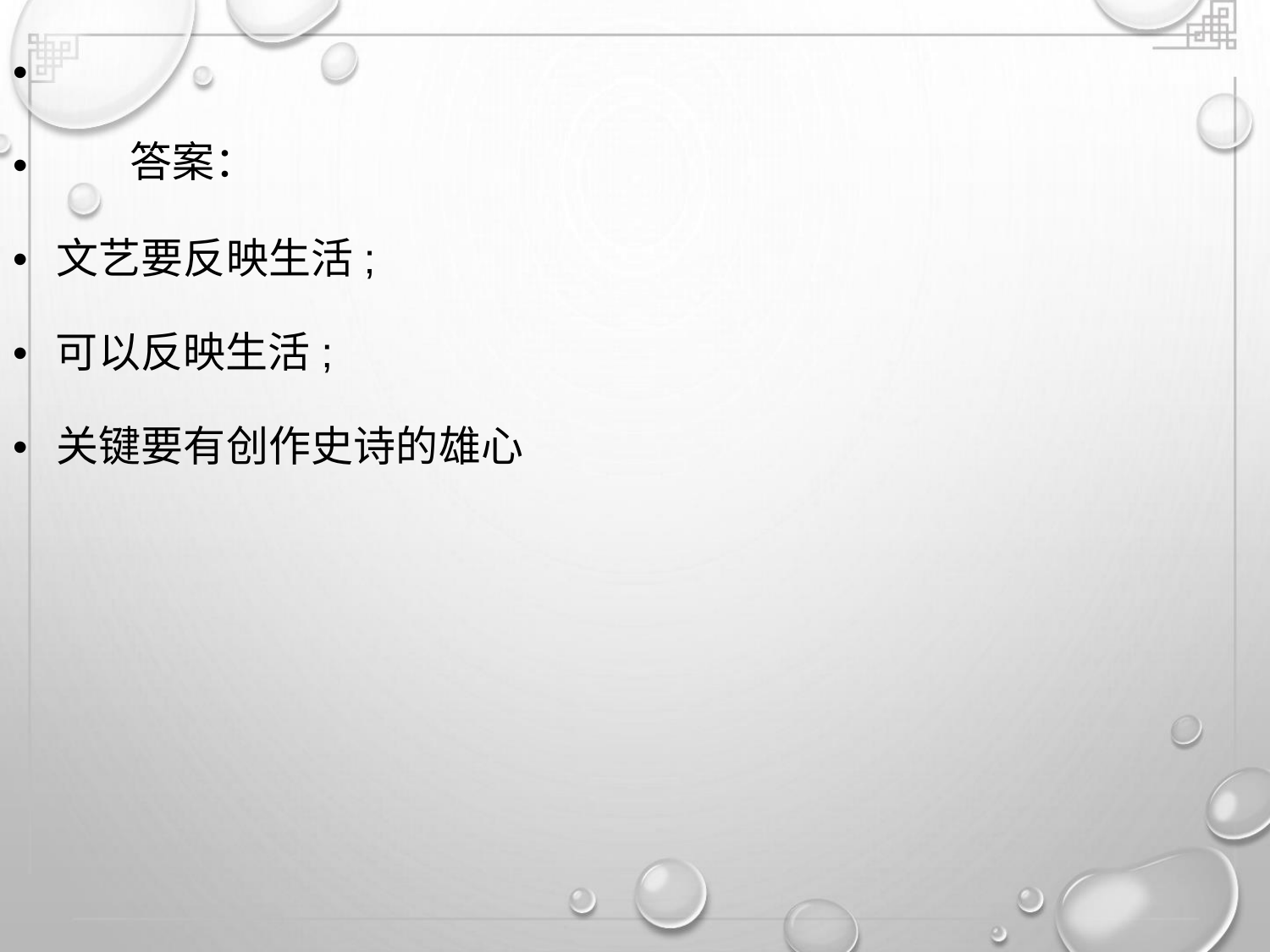

•
•
答案：
• 文艺要反映生活;
• 可以反映生活;
• 关键要有创作史诗的雄心